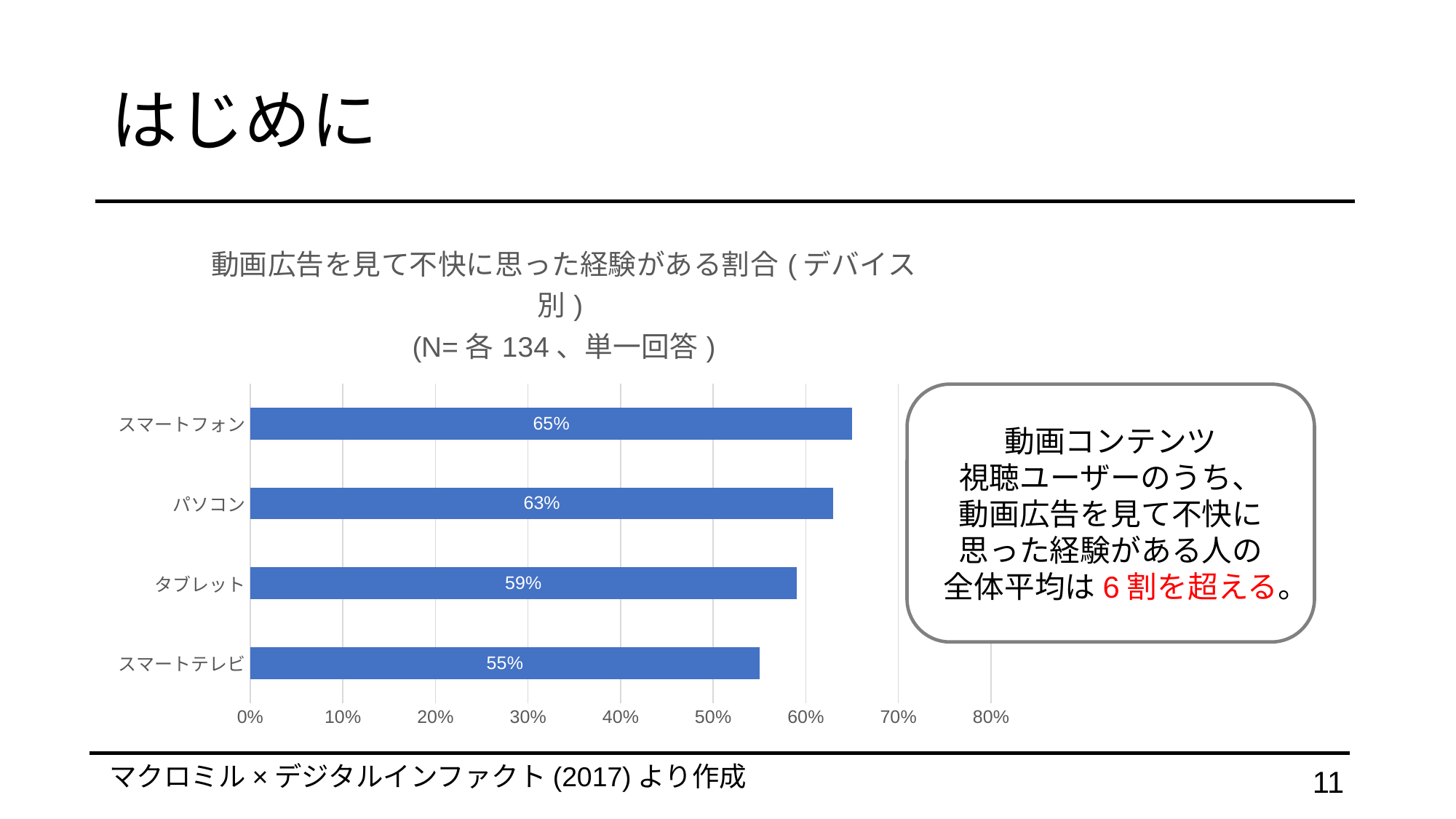

# はじめに

### Chart: 動画広告を見て不快に思った経験がある割合(デバイス別)
(N=各134、単一回答)

| Category | 動画広告を見て不快に思った経験がある割合(デバイス別) (N=各134、単一回答) |
|---|---|
| スマートテレビ | 0.55 |
| タブレット | 0.59 |
| パソコン | 0.63 |
| スマートフォン | 0.65 |
動画コンテンツ
視聴ユーザーのうち、
動画広告を見て不快に思った経験がある人の
全体平均は6割を超える。
マクロミル×デジタルインファクト(2017)より作成
11